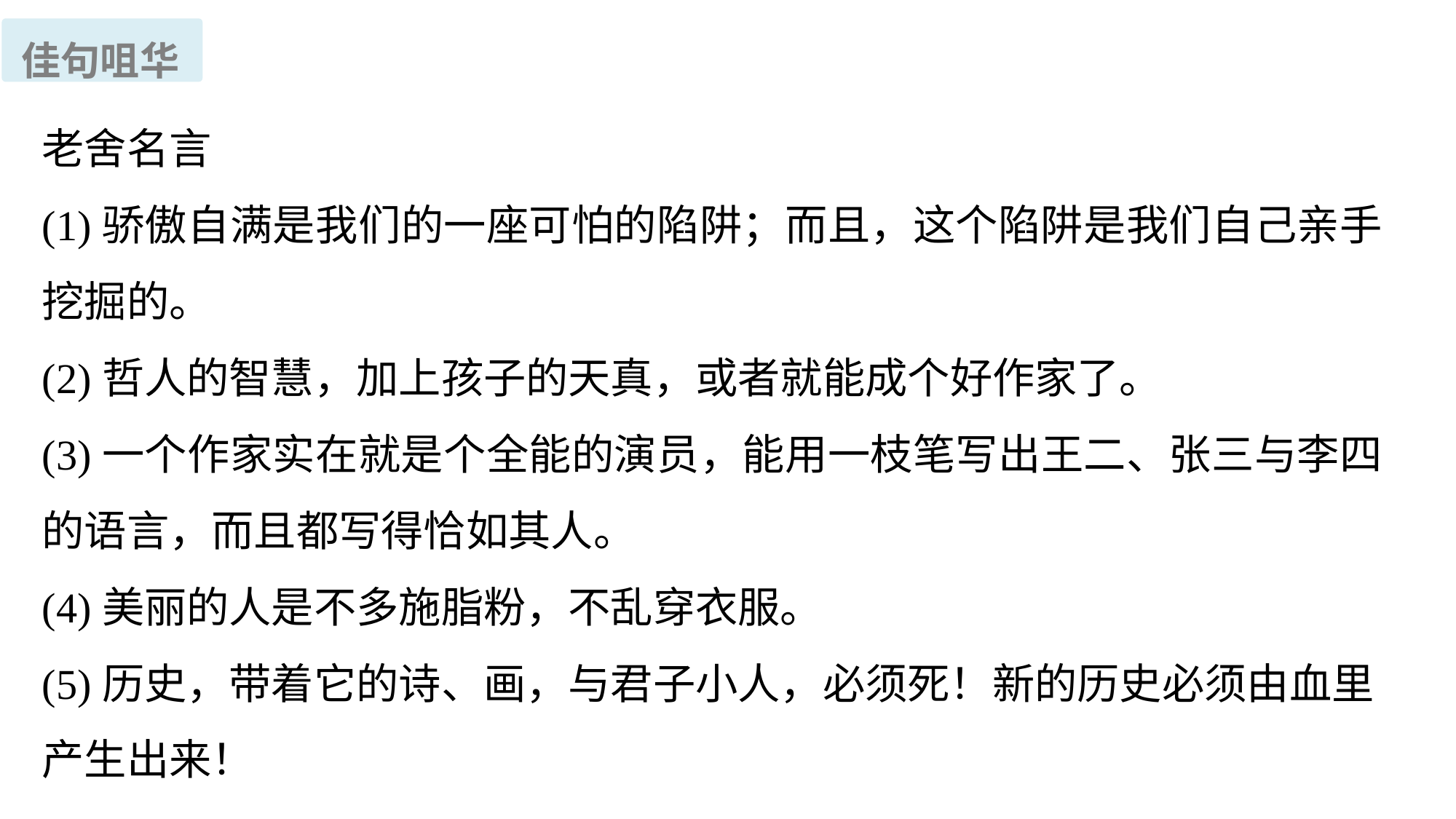

佳句咀华

老舍名言
(1)骄傲自满是我们的一座可怕的陷阱；而且，这个陷阱是我们自己亲手挖掘的。
(2)哲人的智慧，加上孩子的天真，或者就能成个好作家了。
(3)一个作家实在就是个全能的演员，能用一枝笔写出王二、张三与李四的语言，而且都写得恰如其人。
(4)美丽的人是不多施脂粉，不乱穿衣服。
(5)历史，带着它的诗、画，与君子小人，必须死！新的历史必须由血里产生出来！